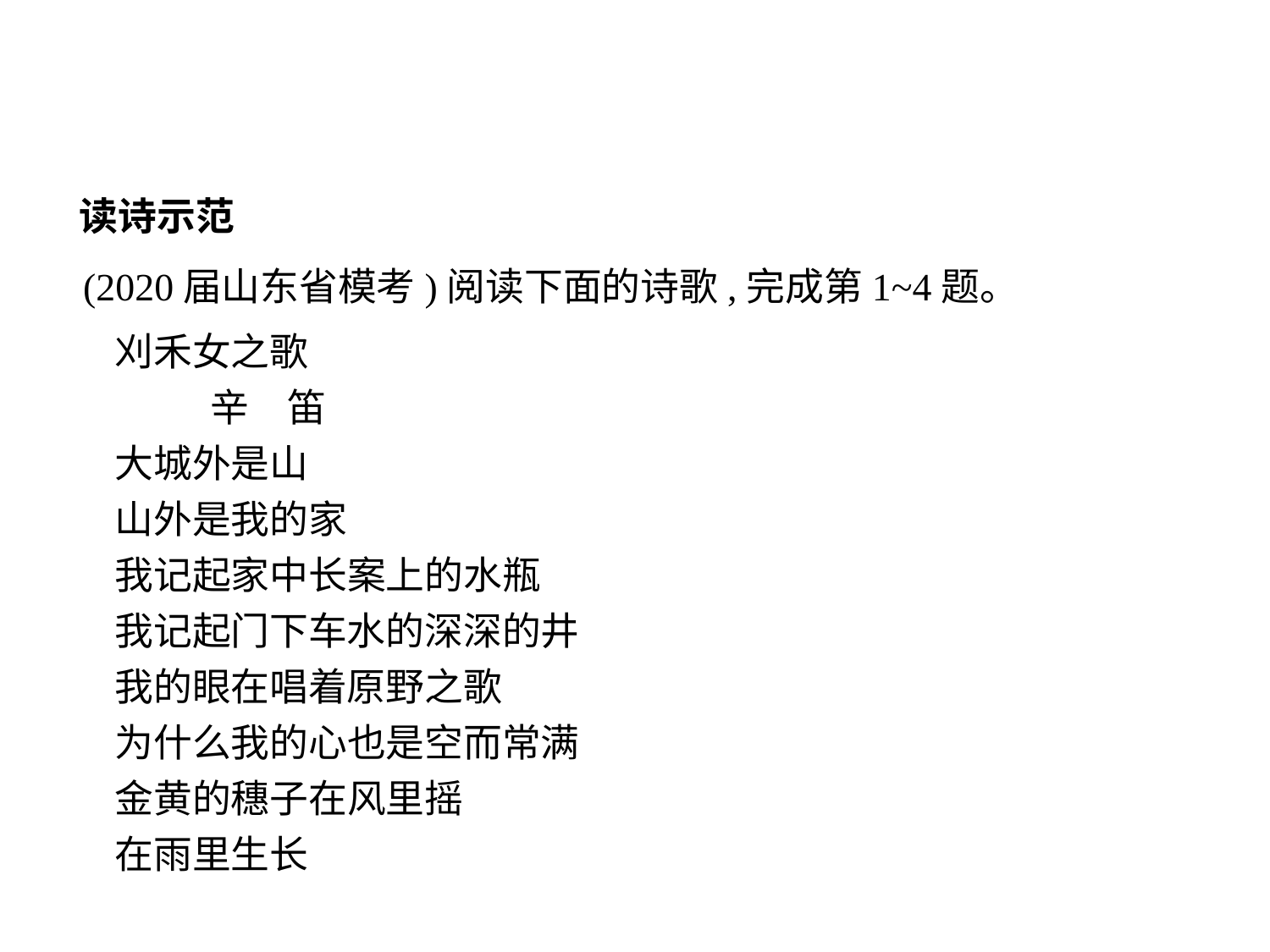

读诗示范
(2020届山东省模考)阅读下面的诗歌,完成第1~4题。
刈禾女之歌
	辛　笛
大城外是山
山外是我的家
我记起家中长案上的水瓶
我记起门下车水的深深的井
我的眼在唱着原野之歌
为什么我的心也是空而常满
金黄的穗子在风里摇
在雨里生长
-9-